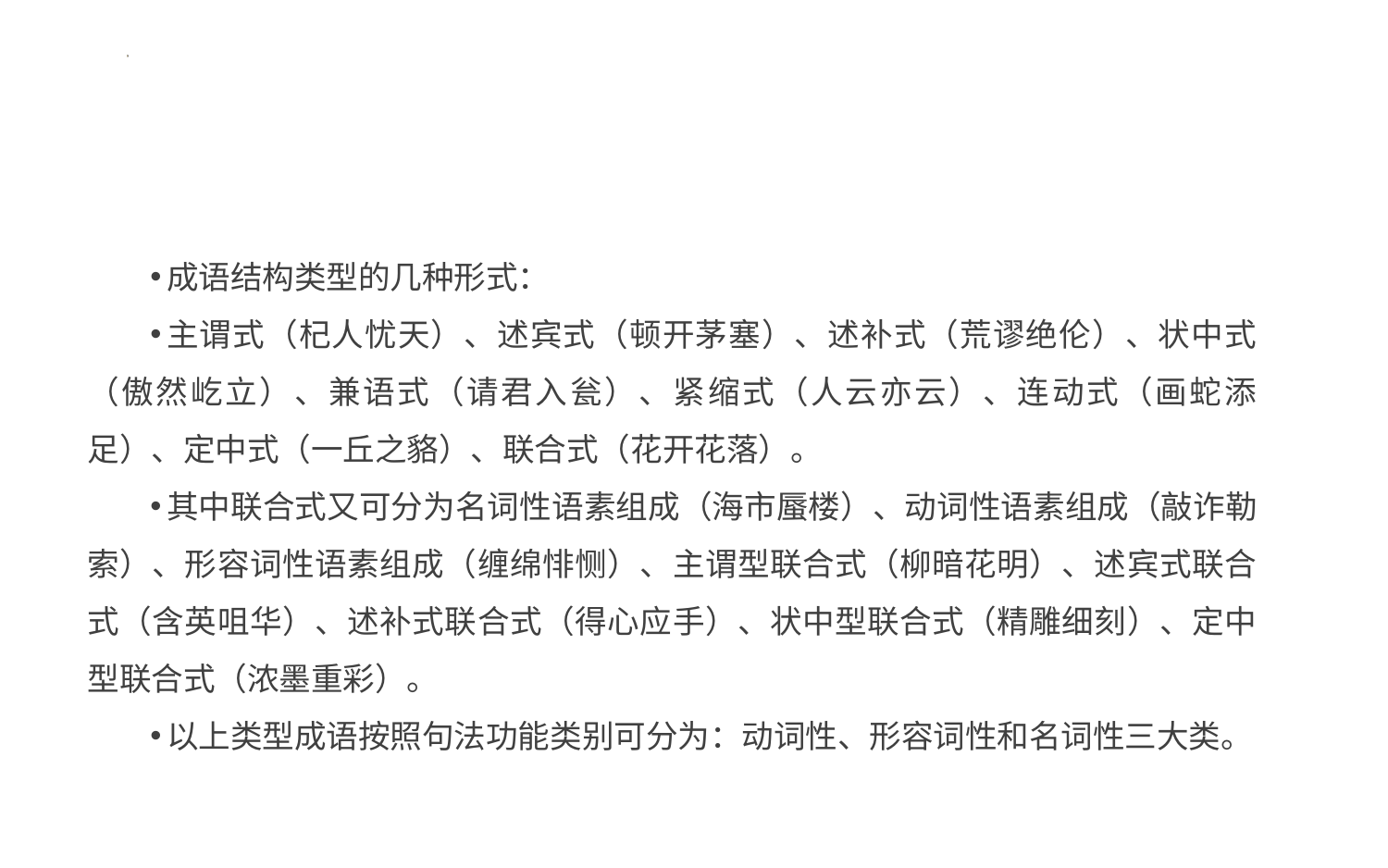

#
成语结构类型的几种形式：
主谓式（杞人忧天）、述宾式（顿开茅塞）、述补式（荒谬绝伦）、状中式（傲然屹立）、兼语式（请君入瓮）、紧缩式（人云亦云）、连动式（画蛇添足）、定中式（一丘之貉）、联合式（花开花落）。
其中联合式又可分为名词性语素组成（海市蜃楼）、动词性语素组成（敲诈勒索）、形容词性语素组成（缠绵悱恻）、主谓型联合式（柳暗花明）、述宾式联合式（含英咀华）、述补式联合式（得心应手）、状中型联合式（精雕细刻）、定中型联合式（浓墨重彩）。
以上类型成语按照句法功能类别可分为：动词性、形容词性和名词性三大类。